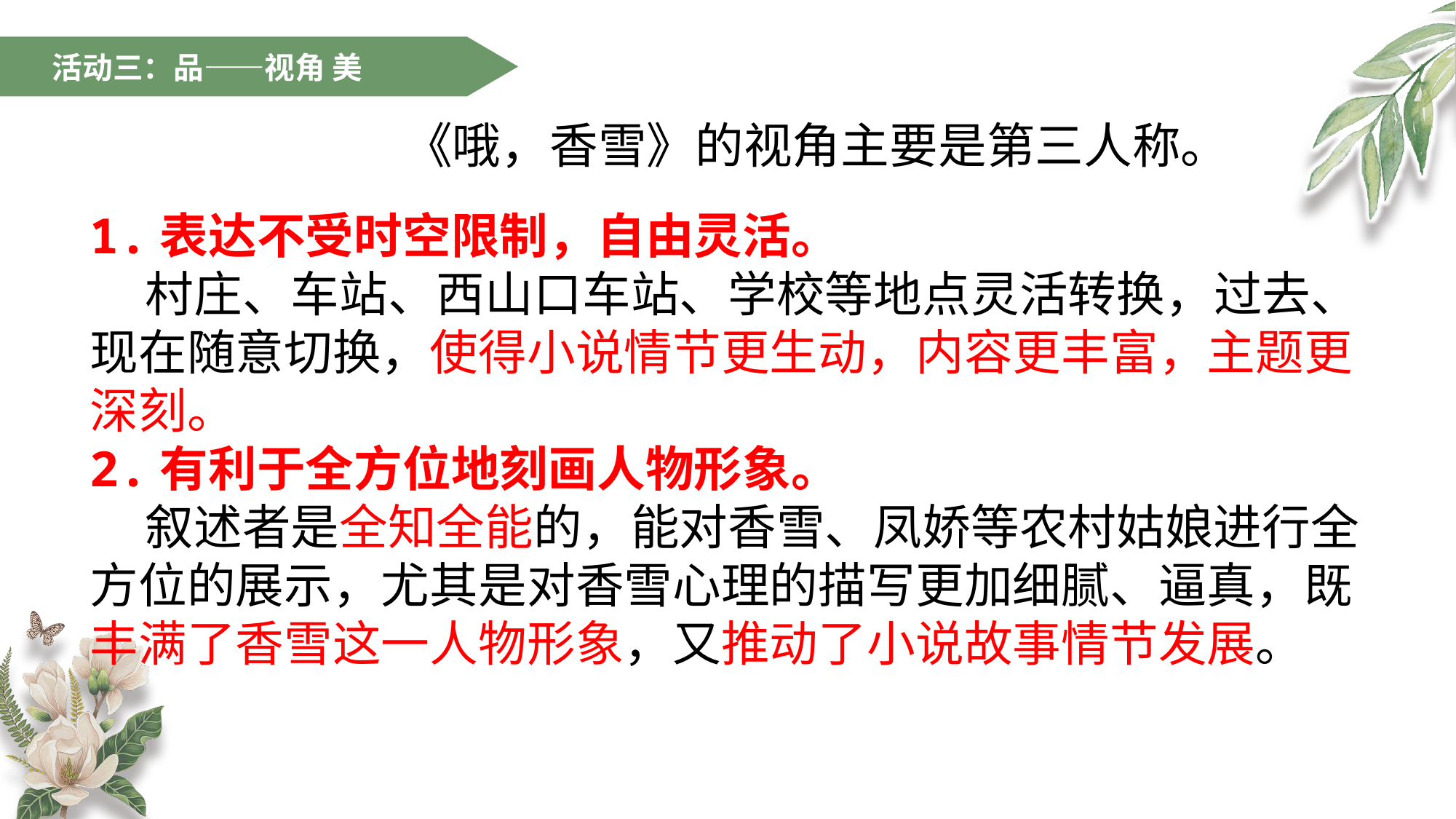

活动三：品——视角 美
《哦，香雪》的视角主要是第三人称。
1.表达不受时空限制，自由灵活。
    村庄、车站、西山口车站、学校等地点灵活转换，过去、现在随意切换，使得小说情节更生动，内容更丰富，主题更深刻。
2.有利于全方位地刻画人物形象。
    叙述者是全知全能的，能对香雪、凤娇等农村姑娘进行全方位的展示，尤其是对香雪心理的描写更加细腻、逼真，既丰满了香雪这一人物形象，又推动了小说故事情节发展。